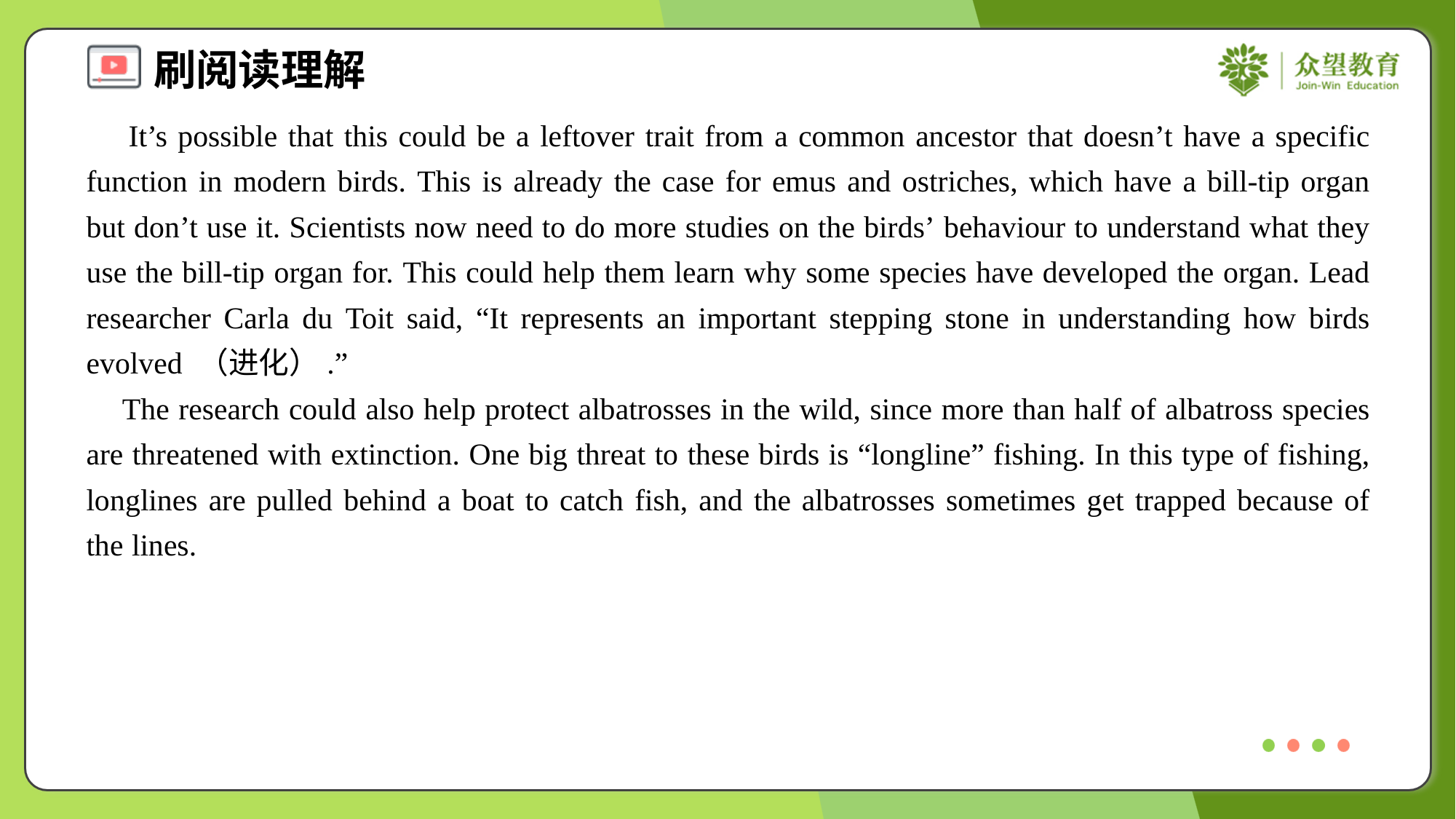

It’s possible that this could be a leftover trait from a common ancestor that doesn’t have a specific function in modern birds. This is already the case for emus and ostriches, which have a bill-tip organ but don’t use it. Scientists now need to do more studies on the birds’ behaviour to understand what they use the bill-tip organ for. This could help them learn why some species have developed the organ. Lead researcher Carla du Toit said, “It represents an important stepping stone in understanding how birds evolved （进化）.”
    The research could also help protect albatrosses in the wild, since more than half of albatross species are threatened with extinction. One big threat to these birds is “longline” fishing. In this type of fishing, longlines are pulled behind a boat to catch fish, and the albatrosses sometimes get trapped because of the lines.